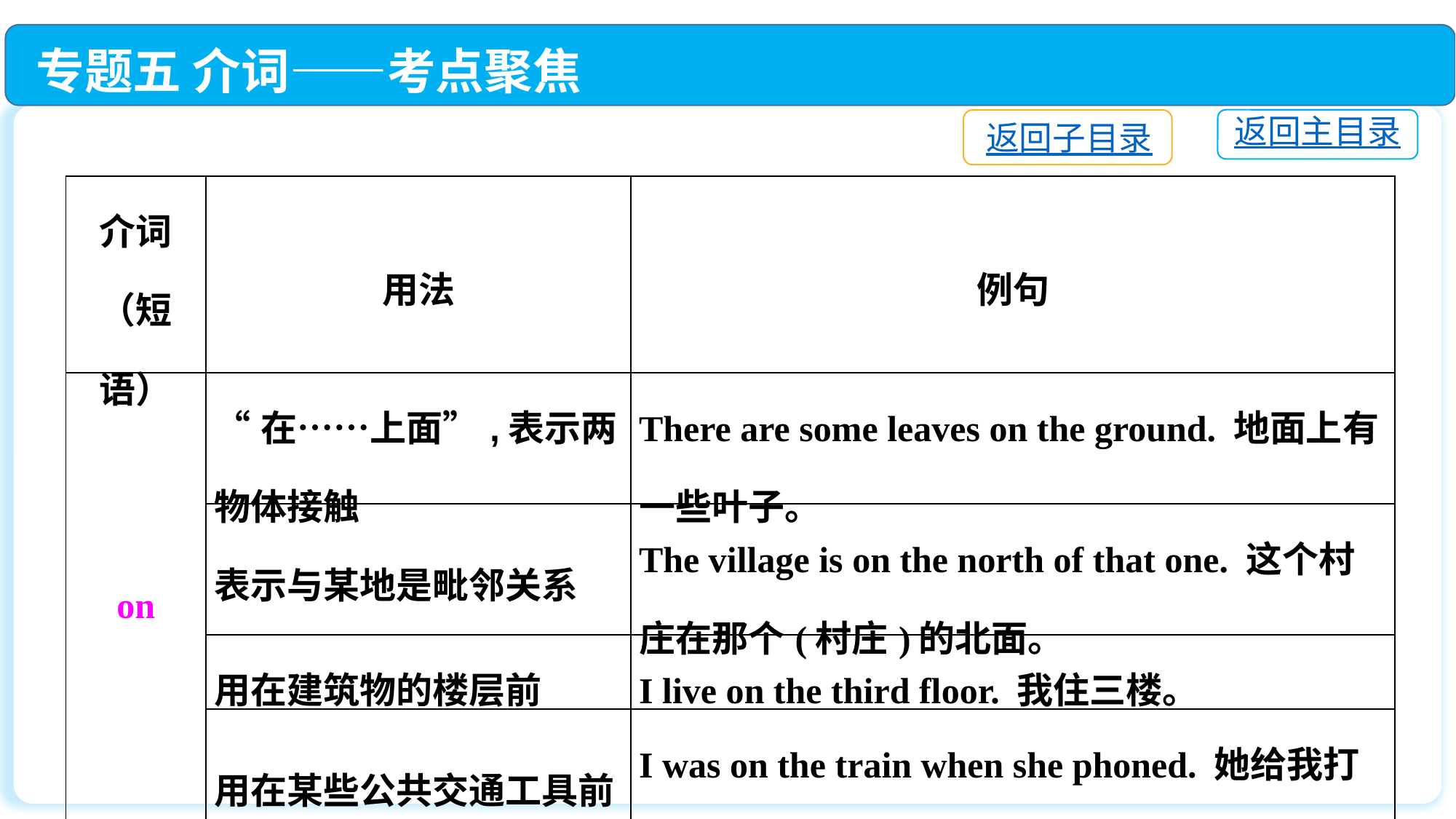

专题五 介词——考点聚焦

返回主目录

返回子目录
| 介词（短语） | 用法 | 例句 |
| --- | --- | --- |
| on | “在……上面”,表示两物体接触 | There are some leaves on the ground. 地面上有一些叶子。 |
|  | 表示与某地是毗邻关系 | The village is on the north of that one. 这个村庄在那个(村庄)的北面。 |
|  | 用在建筑物的楼层前 | I live on the third floor. 我住三楼。 |
|  | 用在某些公共交通工具前 | I was on the train when she phoned. 她给我打电话时,我在火车上。 |